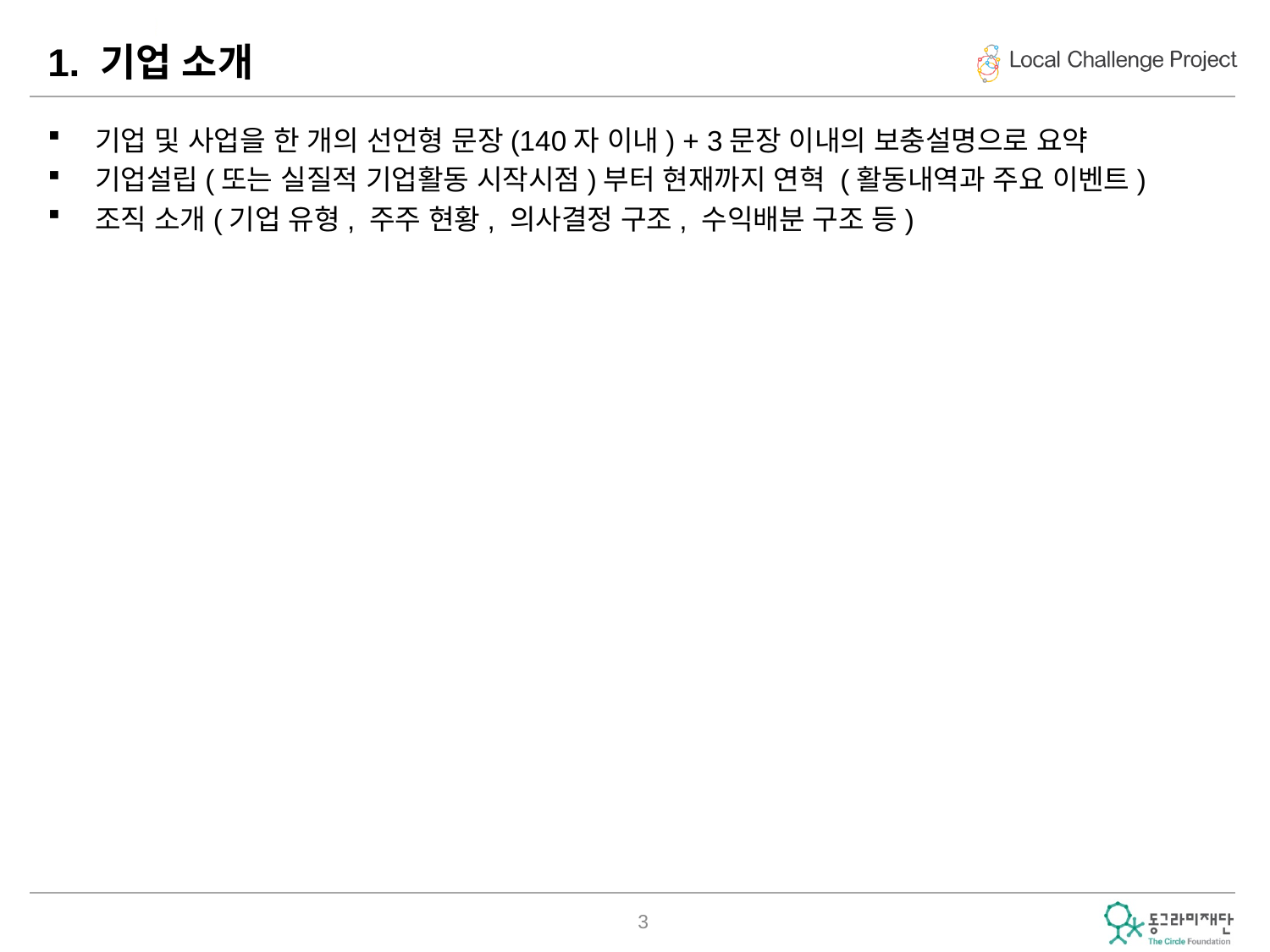

# 1. 기업 소개
기업 및 사업을 한 개의 선언형 문장(140자 이내) + 3문장 이내의 보충설명으로 요약
기업설립(또는 실질적 기업활동 시작시점)부터 현재까지 연혁 (활동내역과 주요 이벤트)
조직 소개(기업 유형, 주주 현황, 의사결정 구조, 수익배분 구조 등)

3